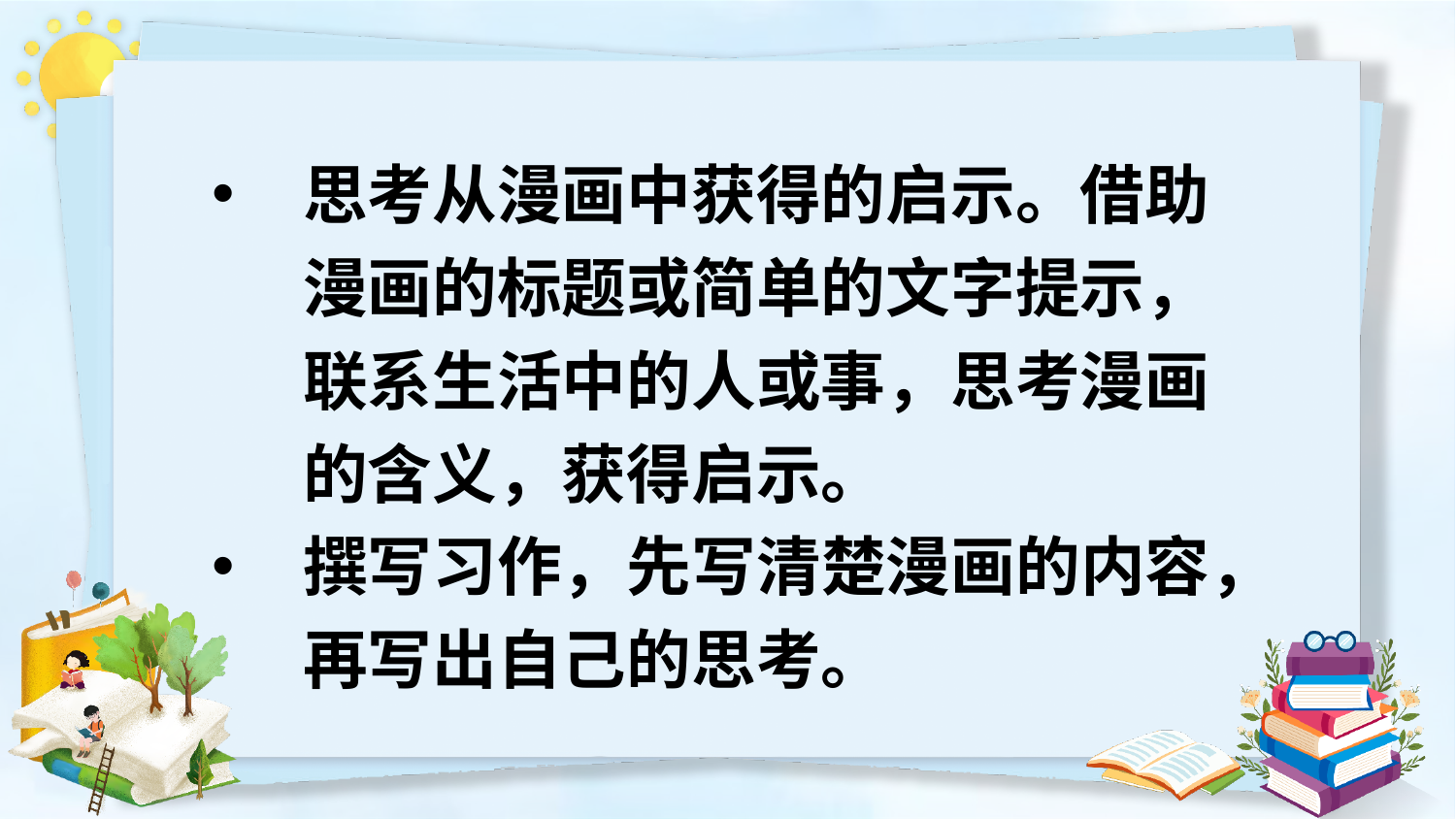

思考从漫画中获得的启示。借助漫画的标题或简单的文字提示，联系生活中的人或事，思考漫画的含义，获得启示。
撰写习作，先写清楚漫画的内容，再写出自己的思考。